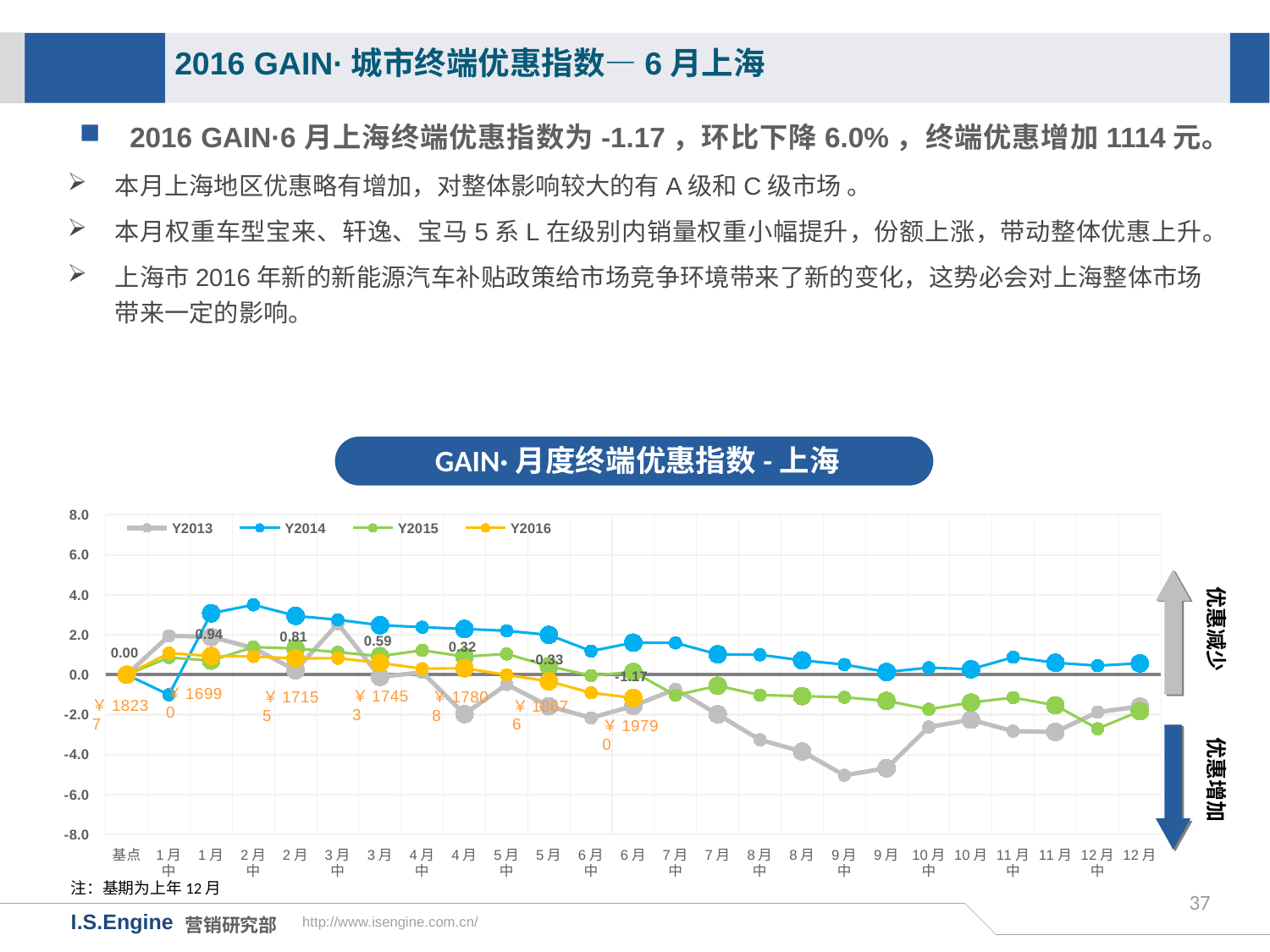

2016 GAIN·城市终端优惠指数—6月上海
2016 GAIN·6月上海终端优惠指数为-1.17，环比下降6.0%，终端优惠增加1114元。
本月上海地区优惠略有增加，对整体影响较大的有A级和C级市场 。
本月权重车型宝来、轩逸、宝马5系L在级别内销量权重小幅提升，份额上涨，带动整体优惠上升。
上海市2016年新的新能源汽车补贴政策给市场竞争环境带来了新的变化，这势必会对上海整体市场带来一定的影响。

GAIN·月度终端优惠指数-上海

[unsupported chart]

优惠减少

优惠增加

注：基期为上年12月
37